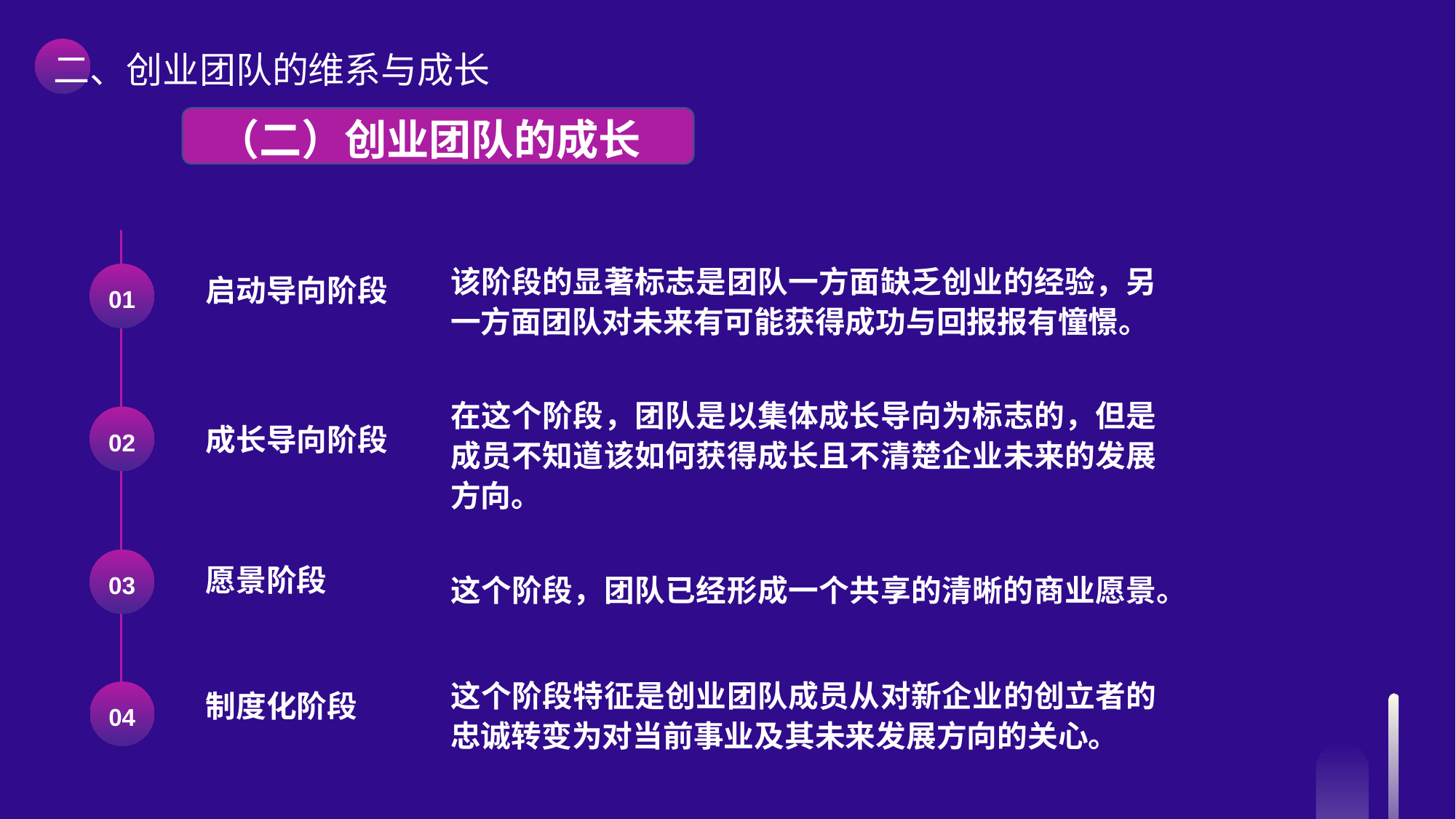

二、创业团队的维系与成长

 （二）创业团队的成长
该阶段的显著标志是团队一方面缺乏创业的经验，另一方面团队对未来有可能获得成功与回报报有憧憬。
01
启动导向阶段
在这个阶段，团队是以集体成长导向为标志的，但是成员不知道该如何获得成长且不清楚企业未来的发展方向。
02
成长导向阶段
03
愿景阶段
这个阶段，团队已经形成一个共享的清晰的商业愿景。
这个阶段特征是创业团队成员从对新企业的创立者的忠诚转变为对当前事业及其未来发展方向的关心。
04
制度化阶段